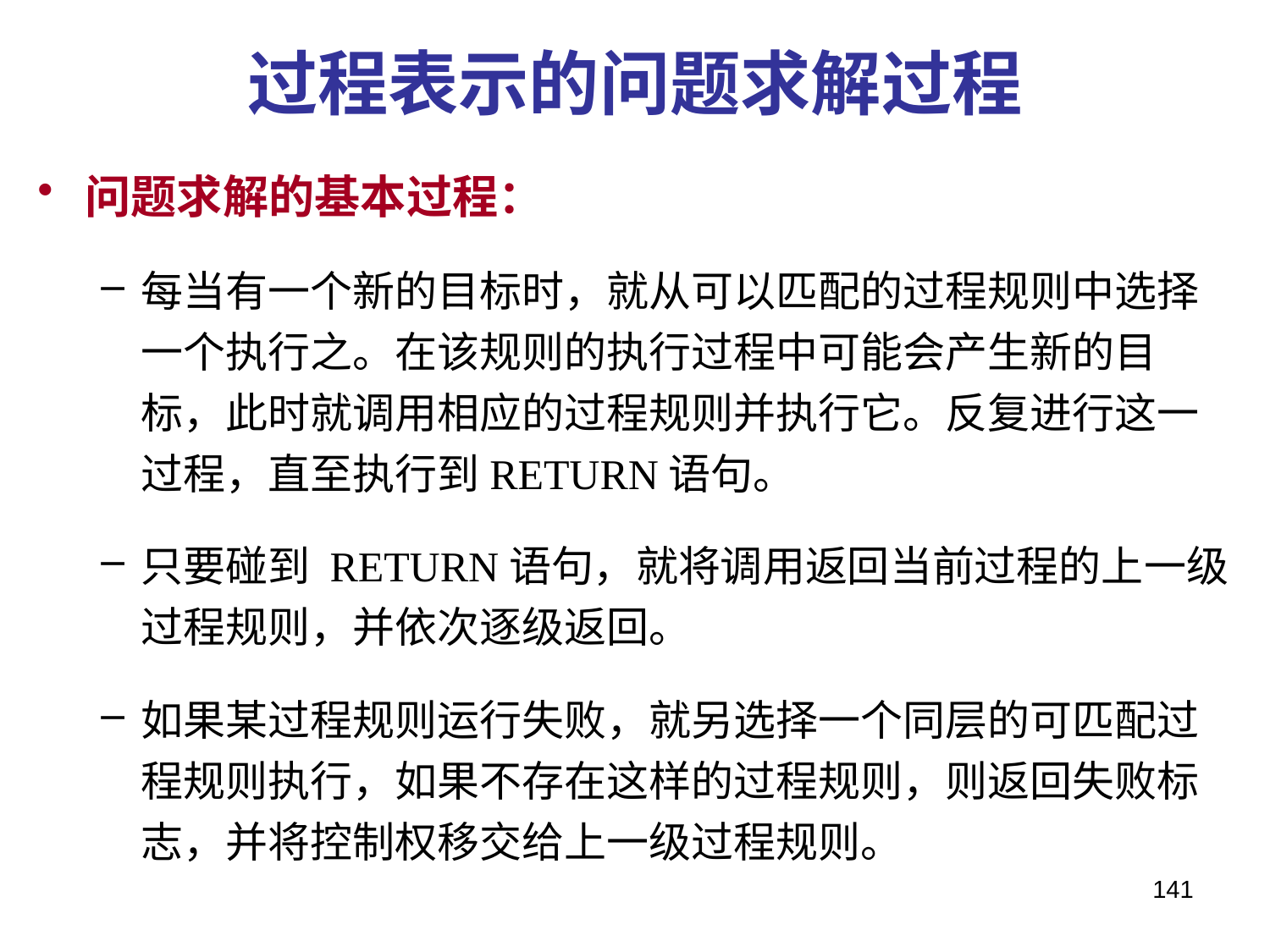

# 过程表示的问题求解过程
问题求解的基本过程：
每当有一个新的目标时，就从可以匹配的过程规则中选择一个执行之。在该规则的执行过程中可能会产生新的目标，此时就调用相应的过程规则并执行它。反复进行这一过程，直至执行到RETURN语句。
只要碰到 RETURN语句，就将调用返回当前过程的上一级过程规则，并依次逐级返回。
如果某过程规则运行失败，就另选择一个同层的可匹配过程规则执行，如果不存在这样的过程规则，则返回失败标志，并将控制权移交给上一级过程规则。
141